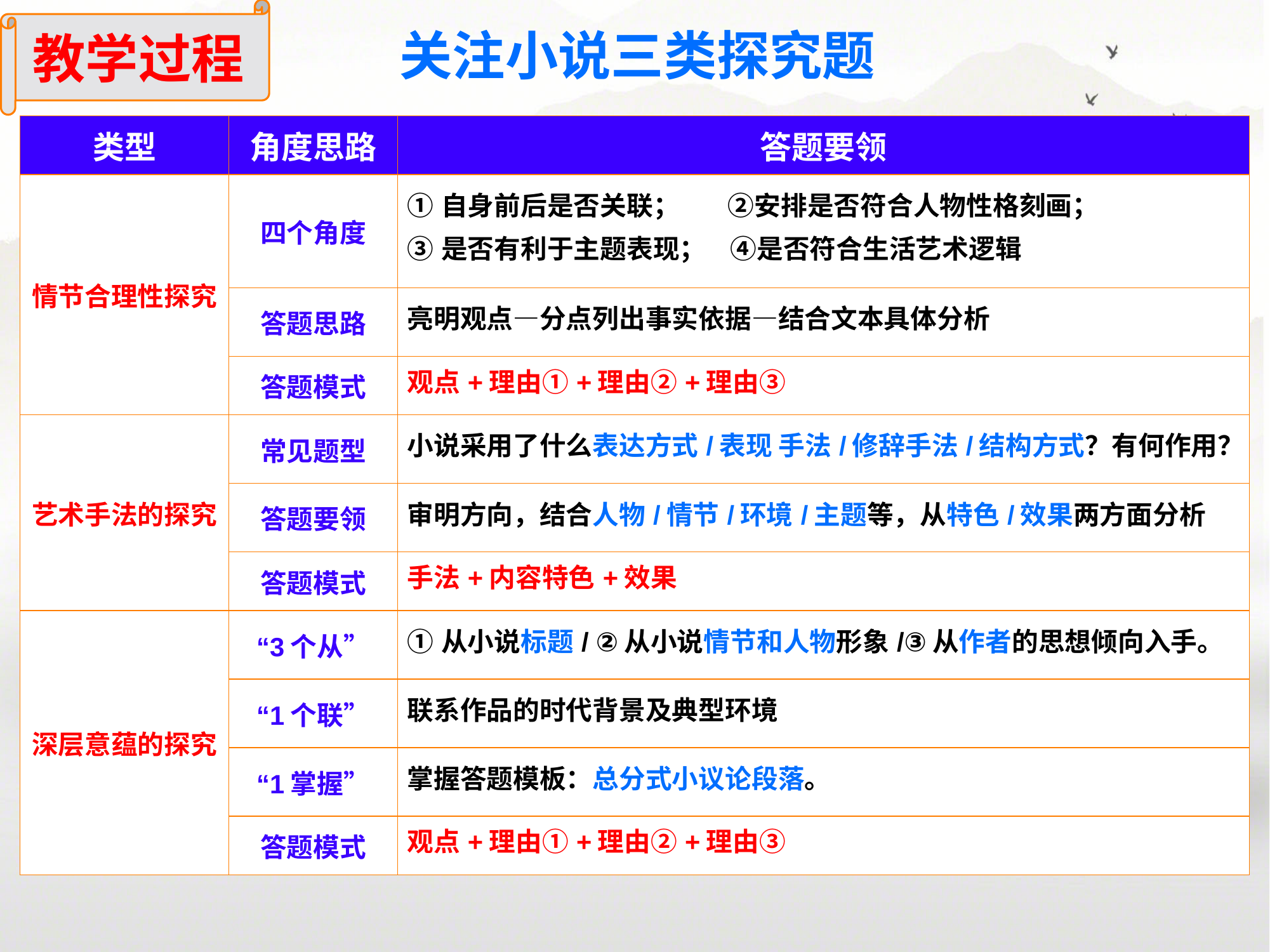

教学过程
关注小说三类探究题
| 类型 | 角度思路 | 答题要领 |
| --- | --- | --- |
| 情节合理性探究 | 四个角度 | ①自身前后是否关联； ②安排是否符合人物性格刻画； ③是否有利于主题表现； ④是否符合生活艺术逻辑 |
|  | 答题思路 | 亮明观点—分点列出事实依据—结合文本具体分析 |
|  | 答题模式 | 观点+理由①+理由②+理由③ |
| 艺术手法的探究 | 常见题型 | 小说采用了什么表达方式/表现 手法/修辞手法/结构方式？有何作用？ |
|  | 答题要领 | 审明方向，结合人物/情节/环境/主题等，从特色/效果两方面分析 |
|  | 答题模式 | 手法+内容特色+效果 |
| 深层意蕴的探究 | “3个从” | ①从小说标题/ ②从小说情节和人物形象/③从作者的思想倾向入手。 |
|  | “1个联” | 联系作品的时代背景及典型环境 |
|  | “1掌握” | 掌握答题模板：总分式小议论段落。 |
|  | 答题模式 | 观点+理由①+理由②+理由③ |